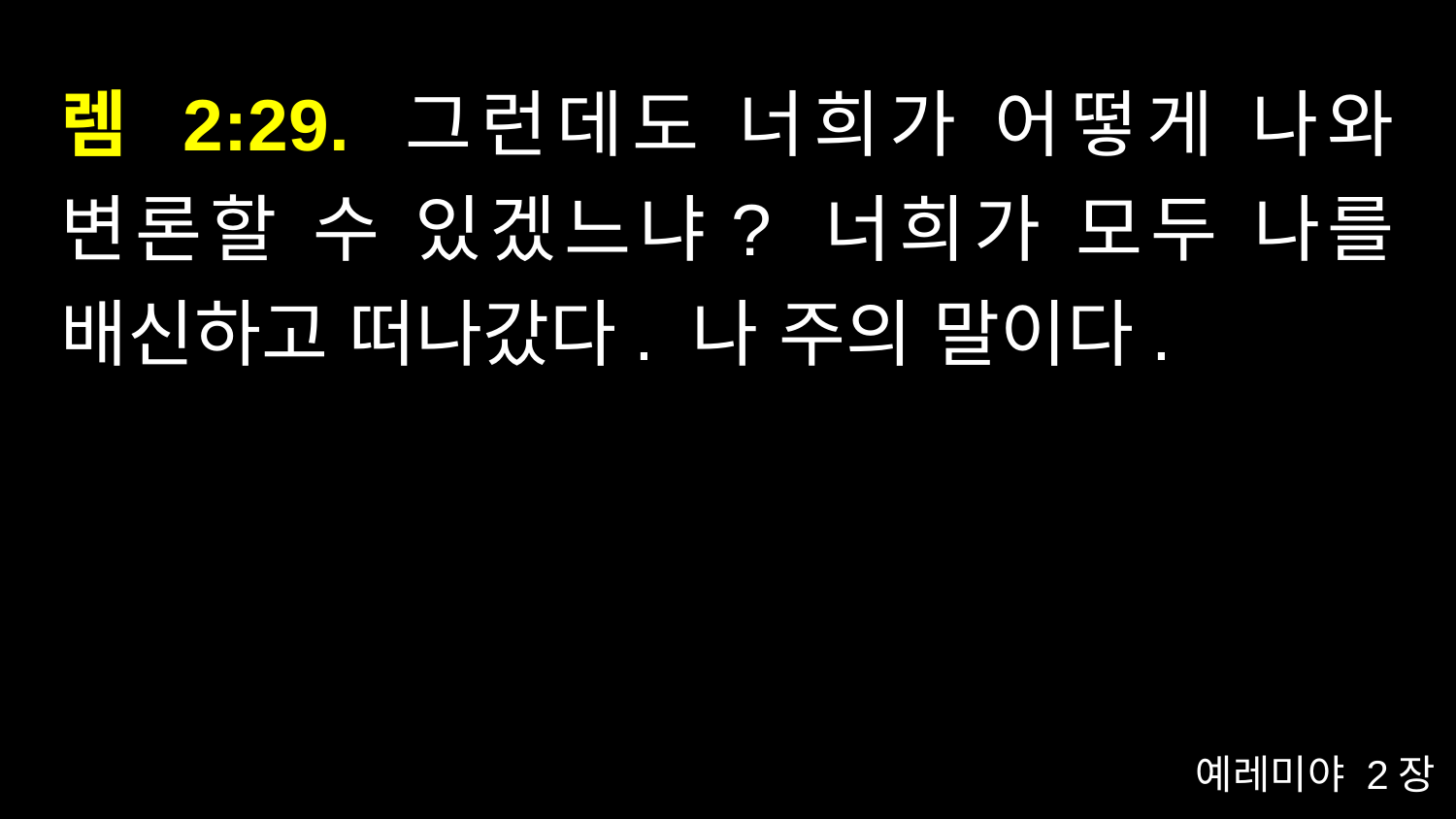

# 렘 2:29. 그런데도 너희가 어떻게 나와 변론할 수 있겠느냐? 너희가 모두 나를 배신하고 떠나갔다. 나 주의 말이다.
예레미야 2장